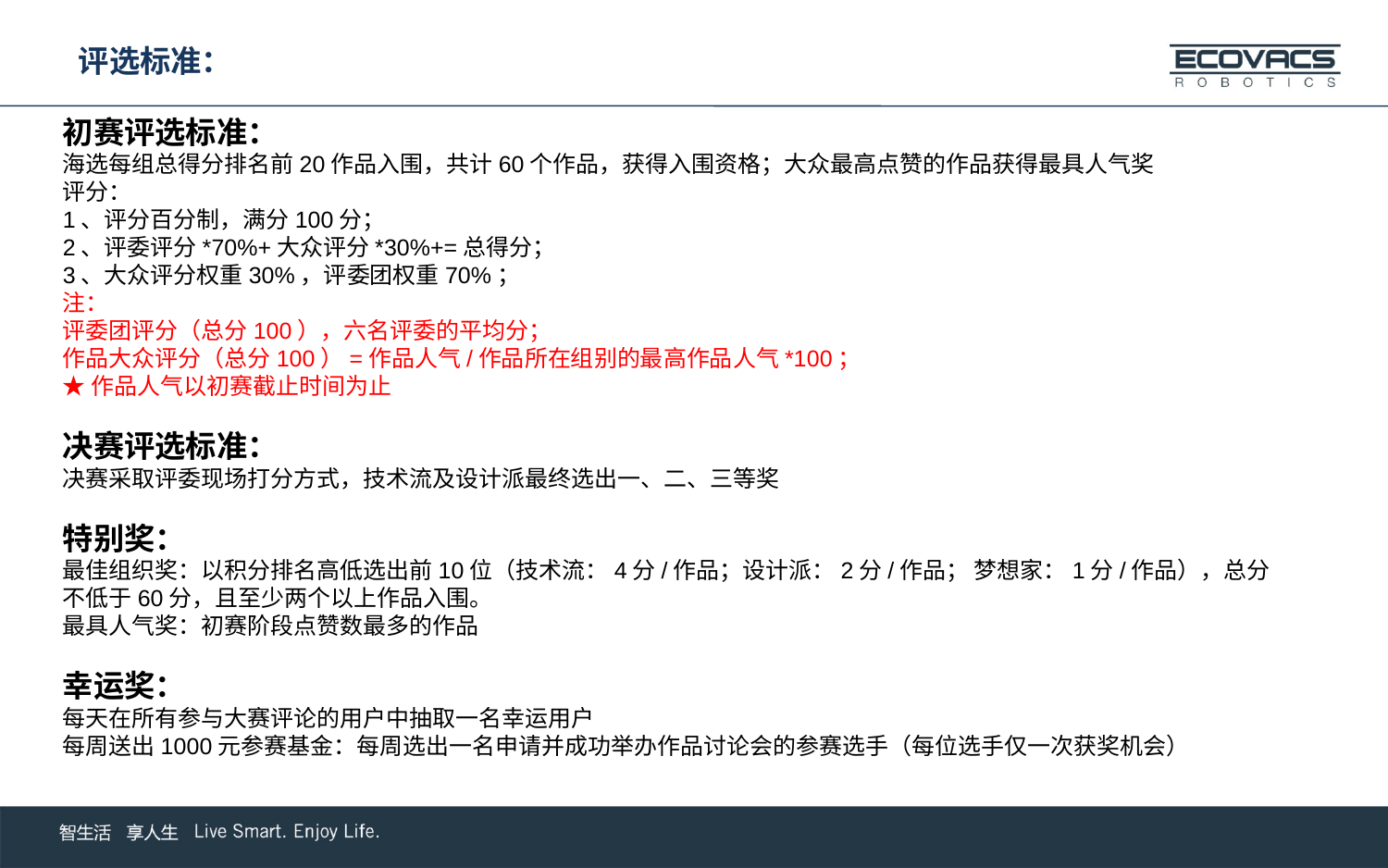

评选标准：
初赛评选标准：
海选每组总得分排名前20作品入围，共计60个作品，获得入围资格；大众最高点赞的作品获得最具人气奖
评分：
1、评分百分制，满分100分；
2、评委评分*70%+大众评分*30%+=总得分；
3、大众评分权重30%，评委团权重70%；
注：
评委团评分（总分100），六名评委的平均分；
作品大众评分（总分100）=作品人气/作品所在组别的最高作品人气*100；
★作品人气以初赛截止时间为止

决赛评选标准：
决赛采取评委现场打分方式，技术流及设计派最终选出一、二、三等奖

特别奖：
最佳组织奖：以积分排名高低选出前10位（技术流：4分/作品；设计派：2分/作品； 梦想家：1分/作品），总分不低于60分，且至少两个以上作品入围。
最具人气奖：初赛阶段点赞数最多的作品

幸运奖：
每天在所有参与大赛评论的用户中抽取一名幸运用户
每周送出1000元参赛基金：每周选出一名申请并成功举办作品讨论会的参赛选手（每位选手仅一次获奖机会）